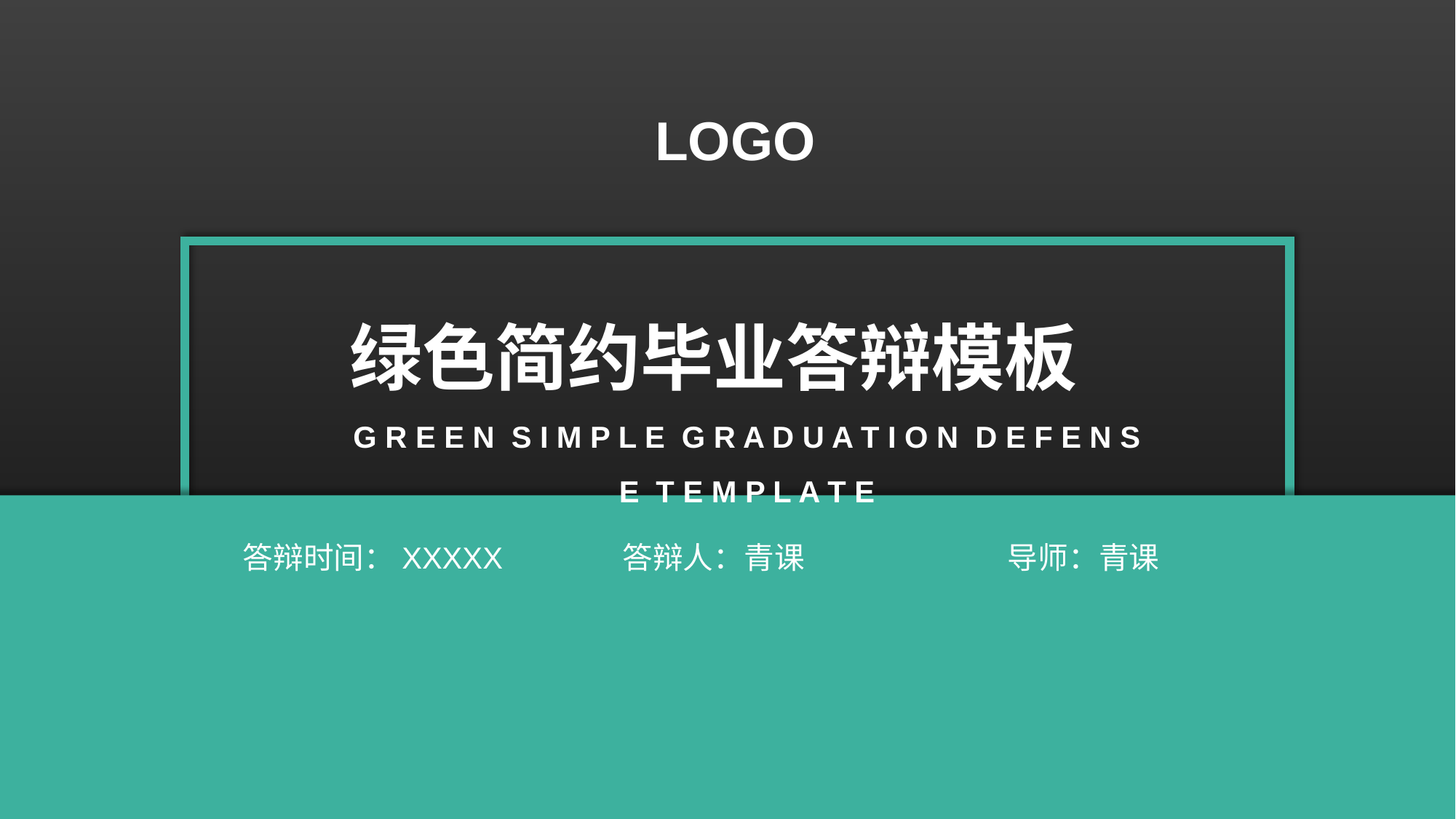

LOGO
绿色简约毕业答辩模板
G R E E N  S I M P L E  G R A D U A T I O N  D E F E N S E  T E M P L A T E
答辩时间：XXXXX
答辩人：青课
导师：青课